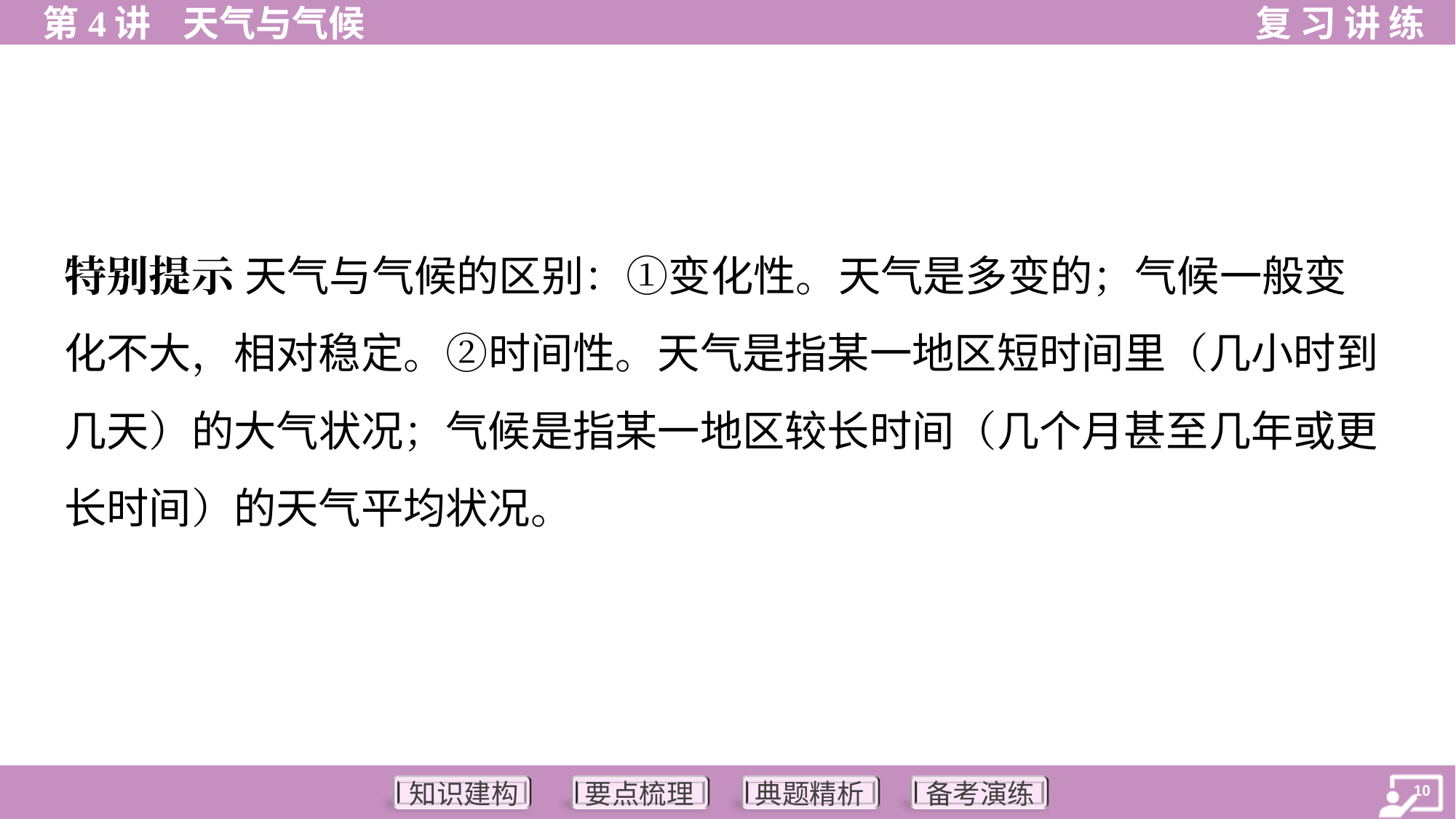

特别提示 天气与气候的区别：①变化性。天气是多变的；气候一般变
化不大，相对稳定。②时间性。天气是指某一地区短时间里（几小时到
几天）的大气状况；气候是指某一地区较长时间（几个月甚至几年或更
长时间）的天气平均状况。